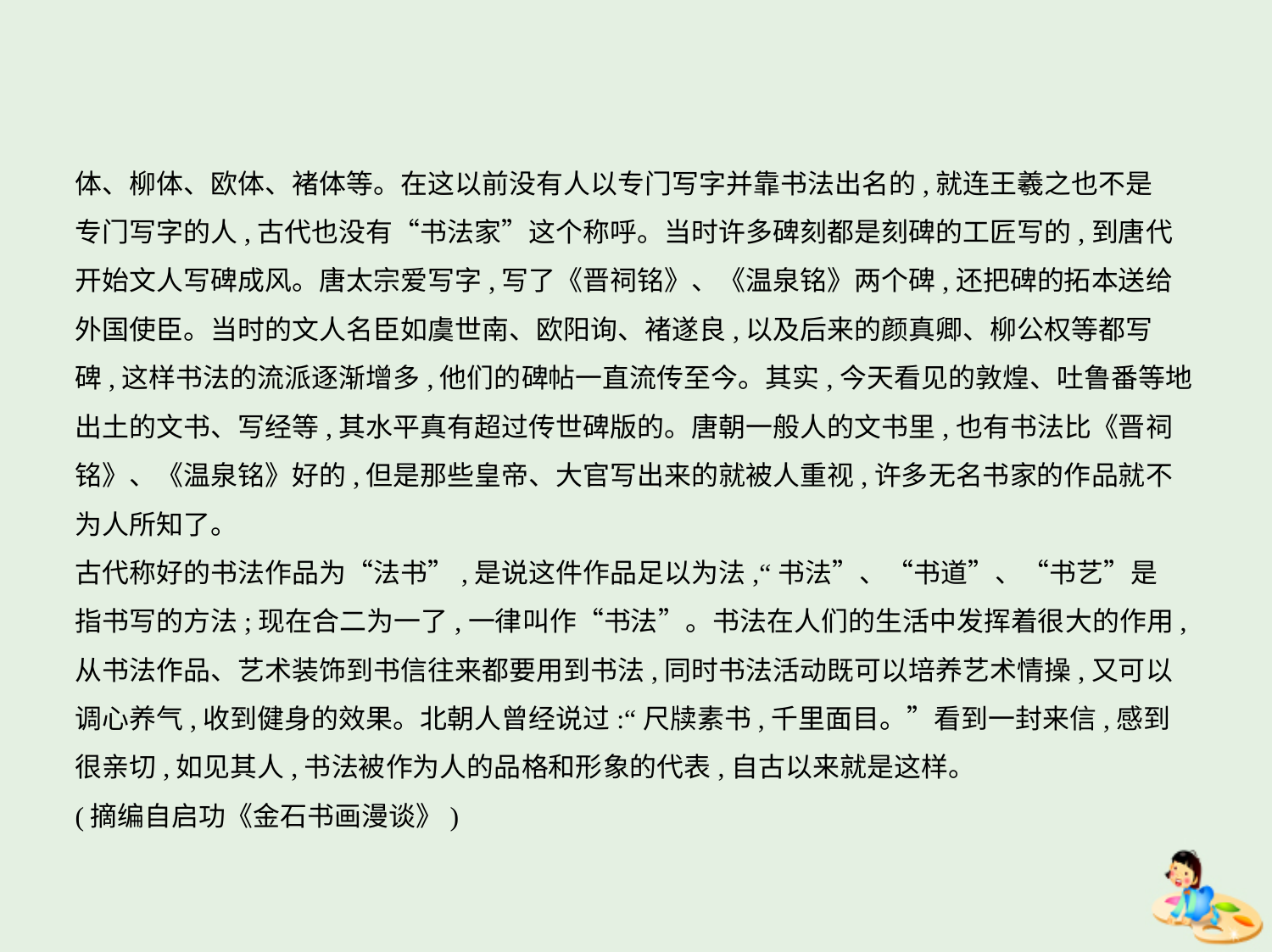

体、柳体、欧体、褚体等。在这以前没有人以专门写字并靠书法出名的,就连王羲之也不是
专门写字的人,古代也没有“书法家”这个称呼。当时许多碑刻都是刻碑的工匠写的,到唐代
开始文人写碑成风。唐太宗爱写字,写了《晋祠铭》、《温泉铭》两个碑,还把碑的拓本送给
外国使臣。当时的文人名臣如虞世南、欧阳询、褚遂良,以及后来的颜真卿、柳公权等都写
碑,这样书法的流派逐渐增多,他们的碑帖一直流传至今。其实,今天看见的敦煌、吐鲁番等地
出土的文书、写经等,其水平真有超过传世碑版的。唐朝一般人的文书里,也有书法比《晋祠
铭》、《温泉铭》好的,但是那些皇帝、大官写出来的就被人重视,许多无名书家的作品就不
为人所知了。
古代称好的书法作品为“法书”,是说这件作品足以为法,“书法”、“书道”、“书艺”是
指书写的方法;现在合二为一了,一律叫作“书法”。书法在人们的生活中发挥着很大的作用,
从书法作品、艺术装饰到书信往来都要用到书法,同时书法活动既可以培养艺术情操,又可以
调心养气,收到健身的效果。北朝人曾经说过:“尺牍素书,千里面目。”看到一封来信,感到
很亲切,如见其人,书法被作为人的品格和形象的代表,自古以来就是这样。
(摘编自启功《金石书画漫谈》)